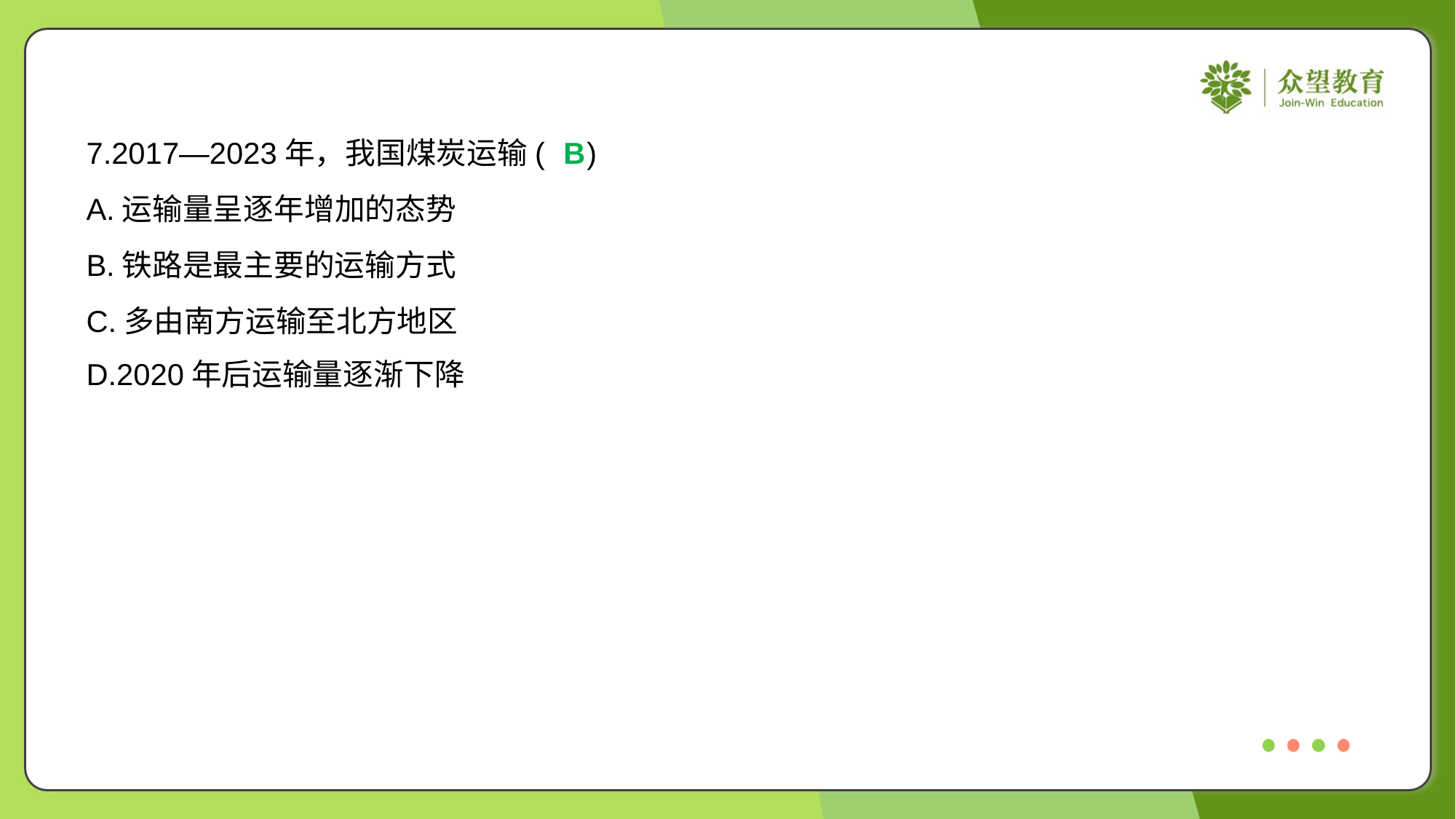

7.2017—2023年，我国煤炭运输(     )
B
A.运输量呈逐年增加的态势
B.铁路是最主要的运输方式
C.多由南方运输至北方地区
D.2020年后运输量逐渐下降